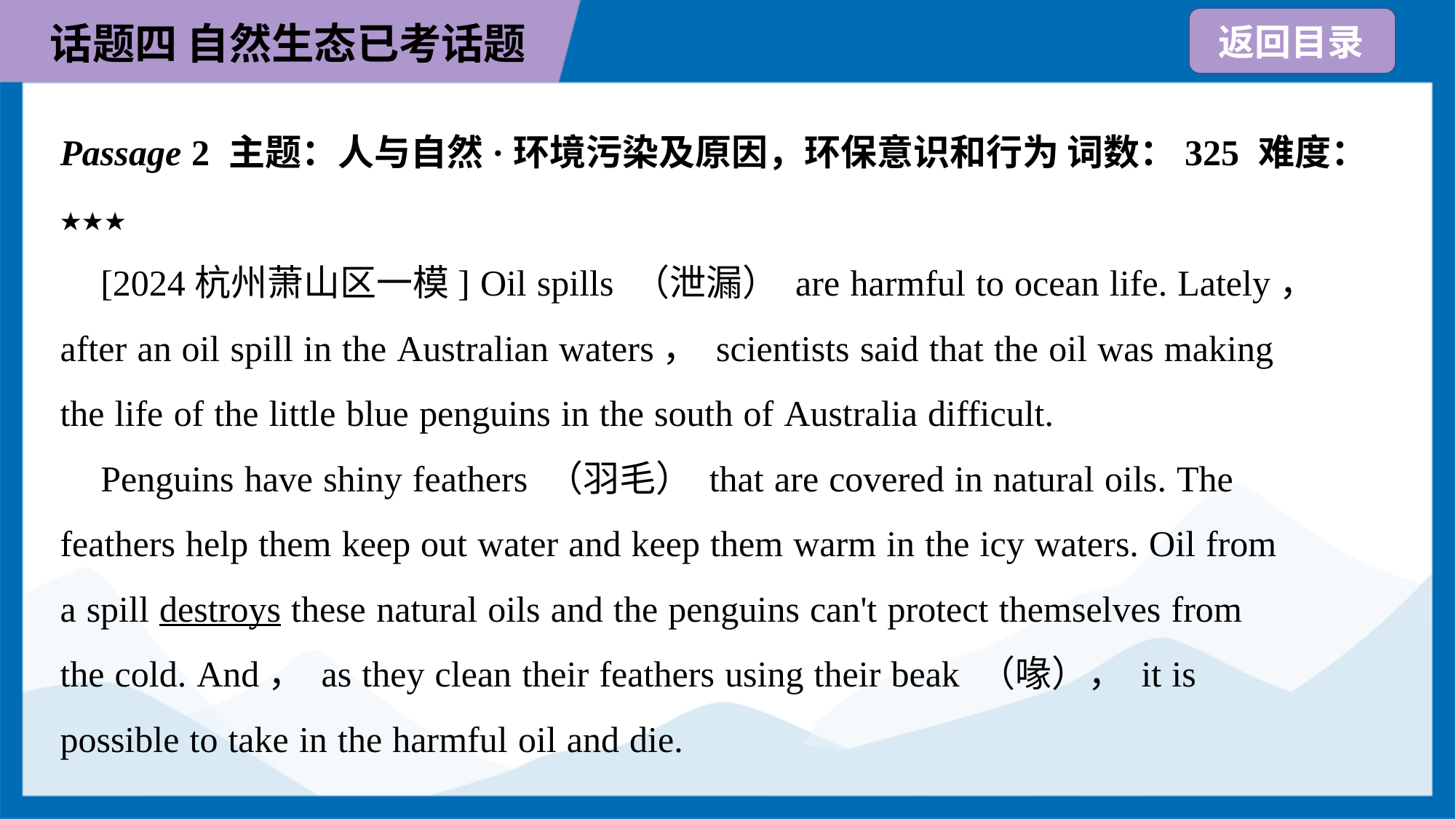

Passage 2 主题：人与自然·环境污染及原因，环保意识和行为 词数：325 难度：
★★★
    [2024杭州萧山区一模] Oil spills （泄漏） are harmful to ocean life. Lately，
after an oil spill in the Australian waters， scientists said that the oil was making
the life of the little blue penguins in the south of Australia difficult.
    Penguins have shiny feathers （羽毛） that are covered in natural oils. The
feathers help them keep out water and keep them warm in the icy waters. Oil from
a spill destroys these natural oils and the penguins can't protect themselves from
the cold. And， as they clean their feathers using their beak （喙）， it is
possible to take in the harmful oil and die.